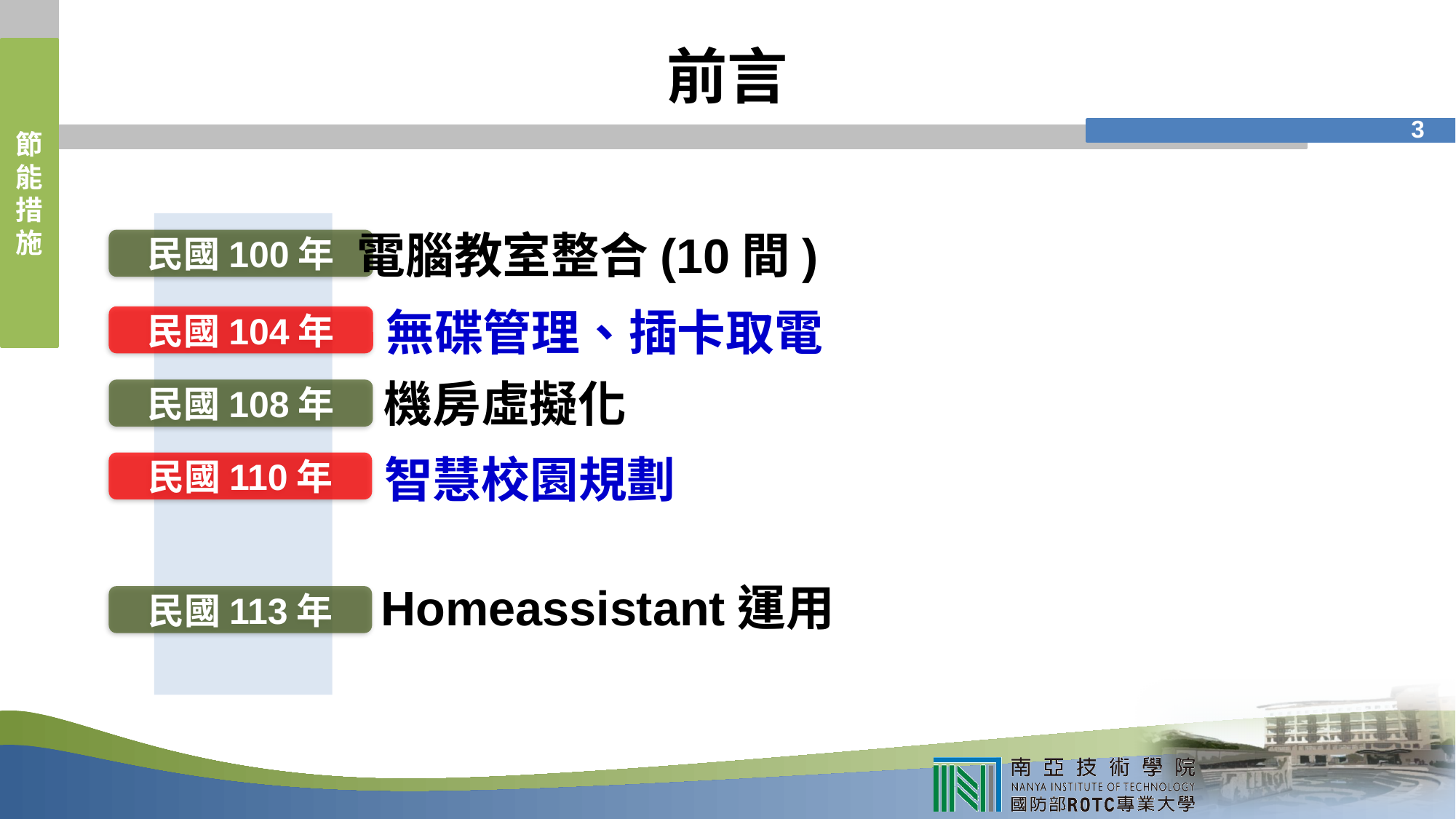

# 前言
節能措施
3

電腦教室整合(10間)
民國100年

無碟管理、插卡取電
民國104年
民國108年
機房虛擬化
智慧校園規劃
民國110年
Homeassistant運用
民國113年